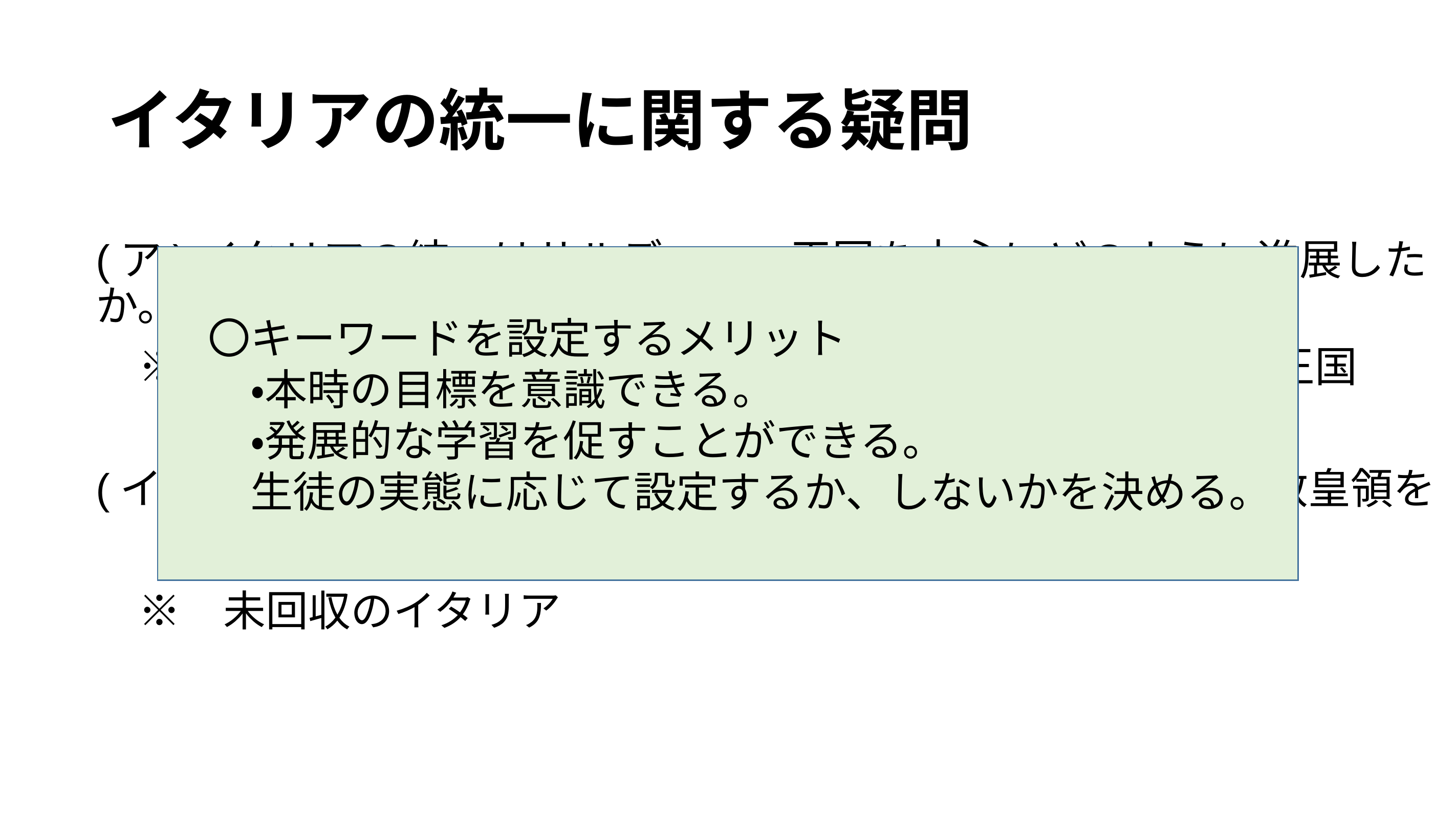

# イタリアの統一に関する疑問
(ア)イタリアの統一はサルデーニャ王国を中心にどのように進展したか。
　※　プロンビエールの密約　／　1861年　／　両シチリア王国

(イ)1861年のイタリア王国成立後、残されたヴェネツィアと教皇領を
　  どのように獲得したか。
　※　未回収のイタリア
　〇キーワードを設定するメリット
　　・本時の目標を意識できる。
　　・発展的な学習を促すことができる。
　　生徒の実態に応じて設定するか、しないかを決める。